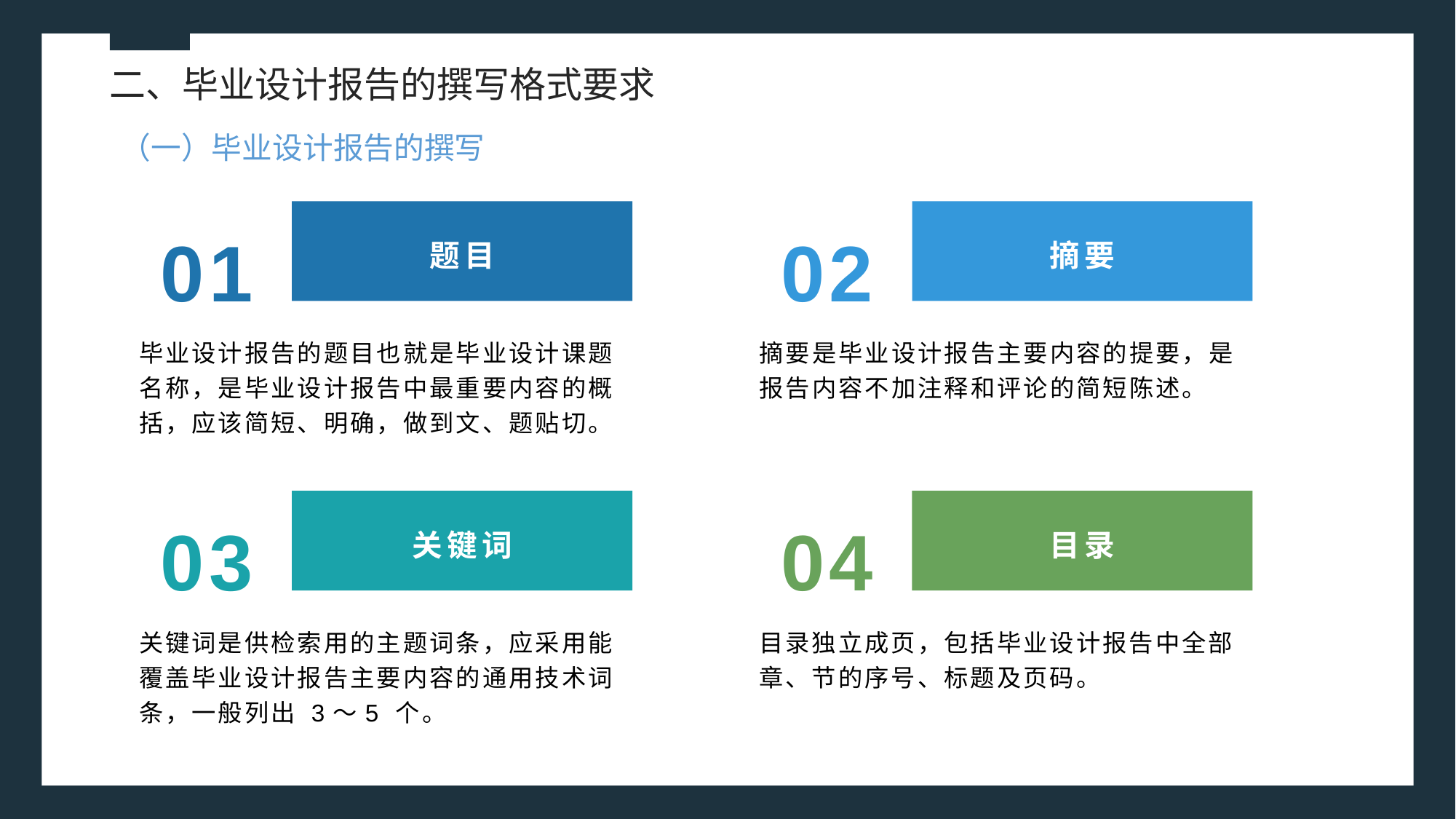

二、毕业设计报告的撰写格式要求
（一）毕业设计报告的撰写
01
02
题目
摘要
毕业设计报告的题目也就是毕业设计课题名称，是毕业设计报告中最重要内容的概括，应该简短、明确，做到文、题贴切。
摘要是毕业设计报告主要内容的提要，是报告内容不加注释和评论的简短陈述。
03
04
关键词
目录
关键词是供检索用的主题词条，应采用能覆盖毕业设计报告主要内容的通用技术词条，一般列出 3～5 个。
目录独立成页，包括毕业设计报告中全部章、节的序号、标题及页码。